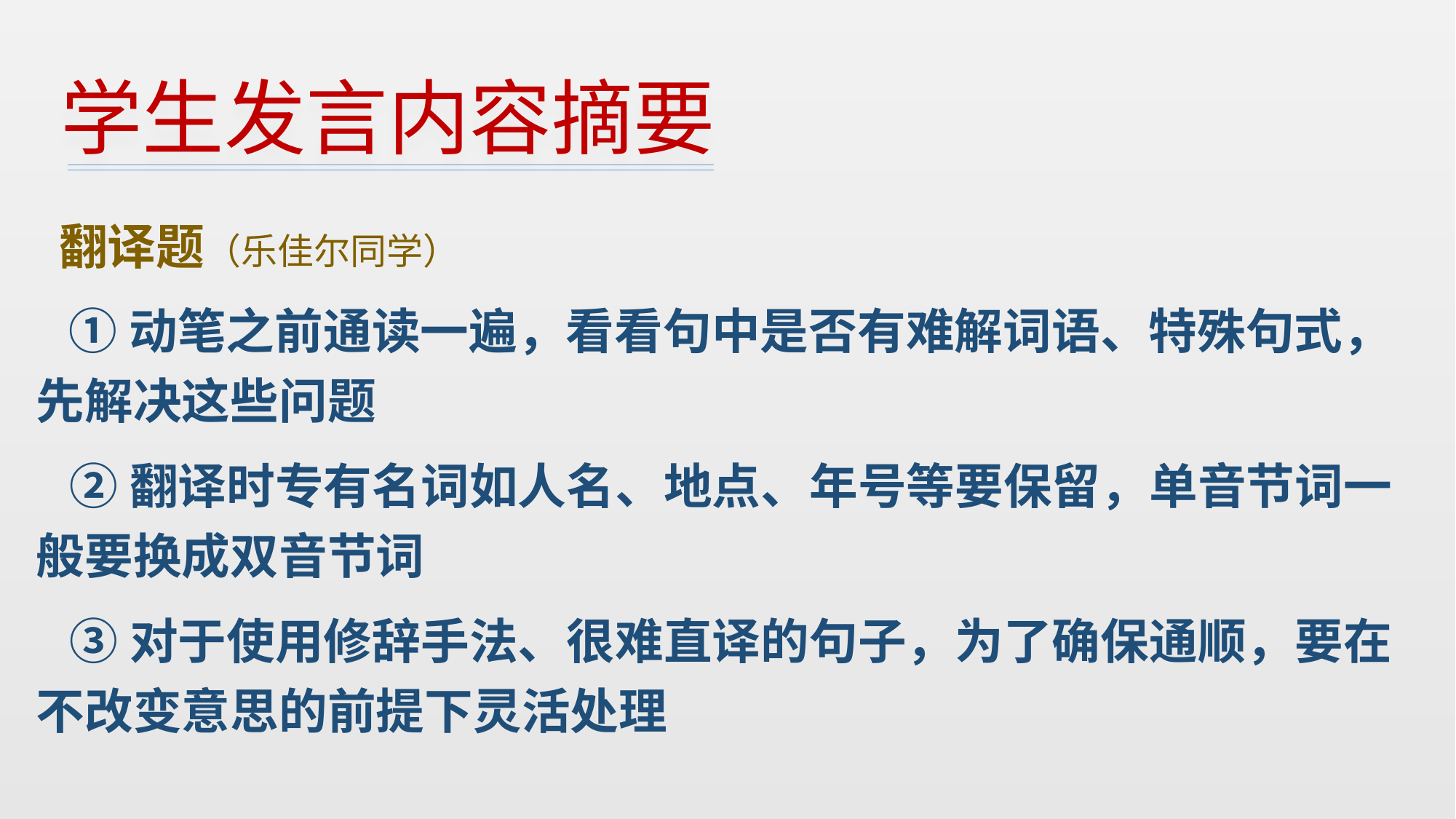

# 学生发言内容摘要
 翻译题（乐佳尔同学）
   ①动笔之前通读一遍，看看句中是否有难解词语、特殊句式，先解决这些问题
   ②翻译时专有名词如人名、地点、年号等要保留，单音节词一般要换成双音节词
   ③对于使用修辞手法、很难直译的句子，为了确保通顺，要在不改变意思的前提下灵活处理